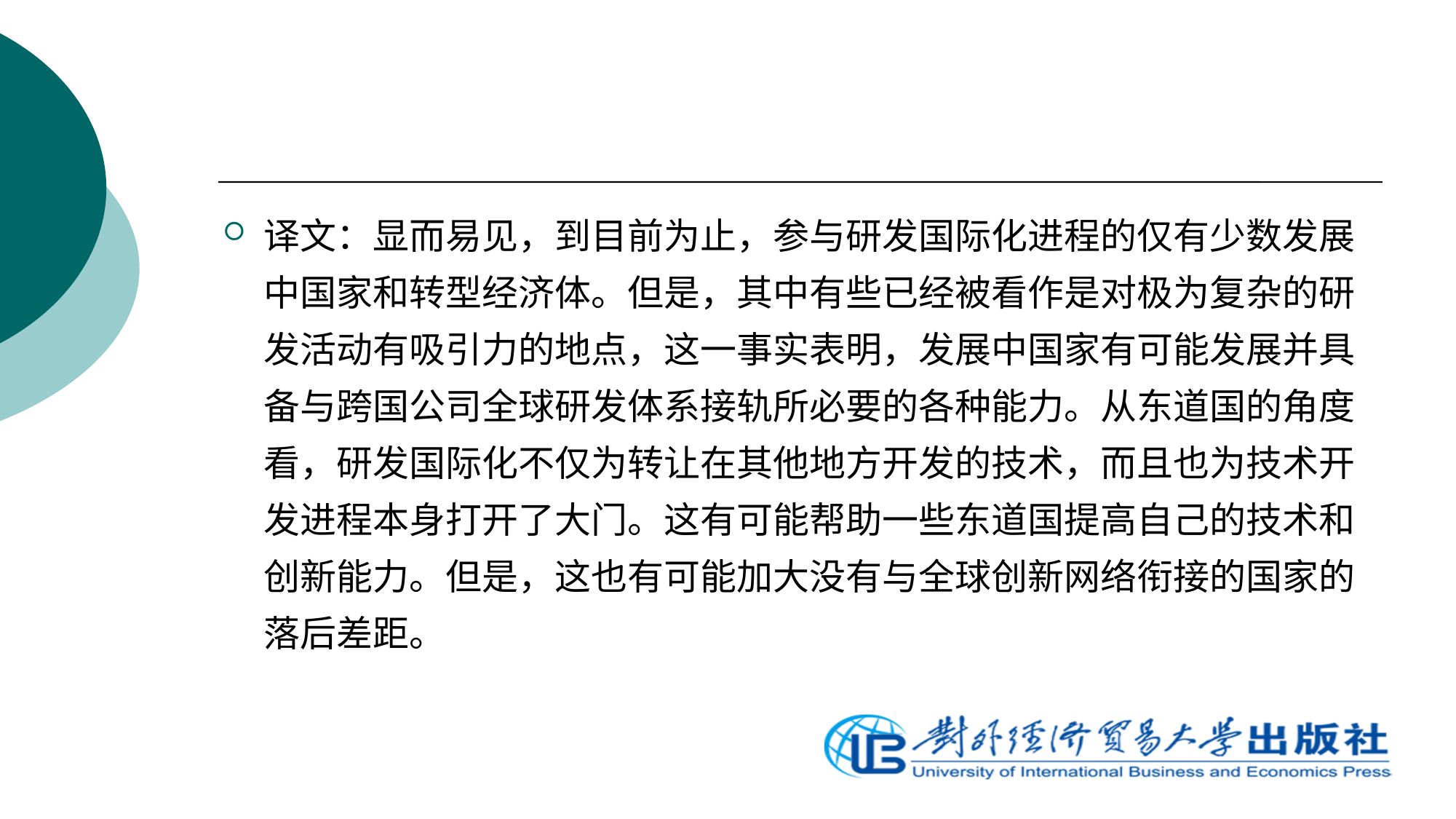

译文：显而易见，到目前为止，参与研发国际化进程的仅有少数发展中国家和转型经济体。但是，其中有些已经被看作是对极为复杂的研发活动有吸引力的地点，这一事实表明，发展中国家有可能发展并具备与跨国公司全球研发体系接轨所必要的各种能力。从东道国的角度看，研发国际化不仅为转让在其他地方开发的技术，而且也为技术开发进程本身打开了大门。这有可能帮助一些东道国提高自己的技术和创新能力。但是，这也有可能加大没有与全球创新网络衔接的国家的落后差距。